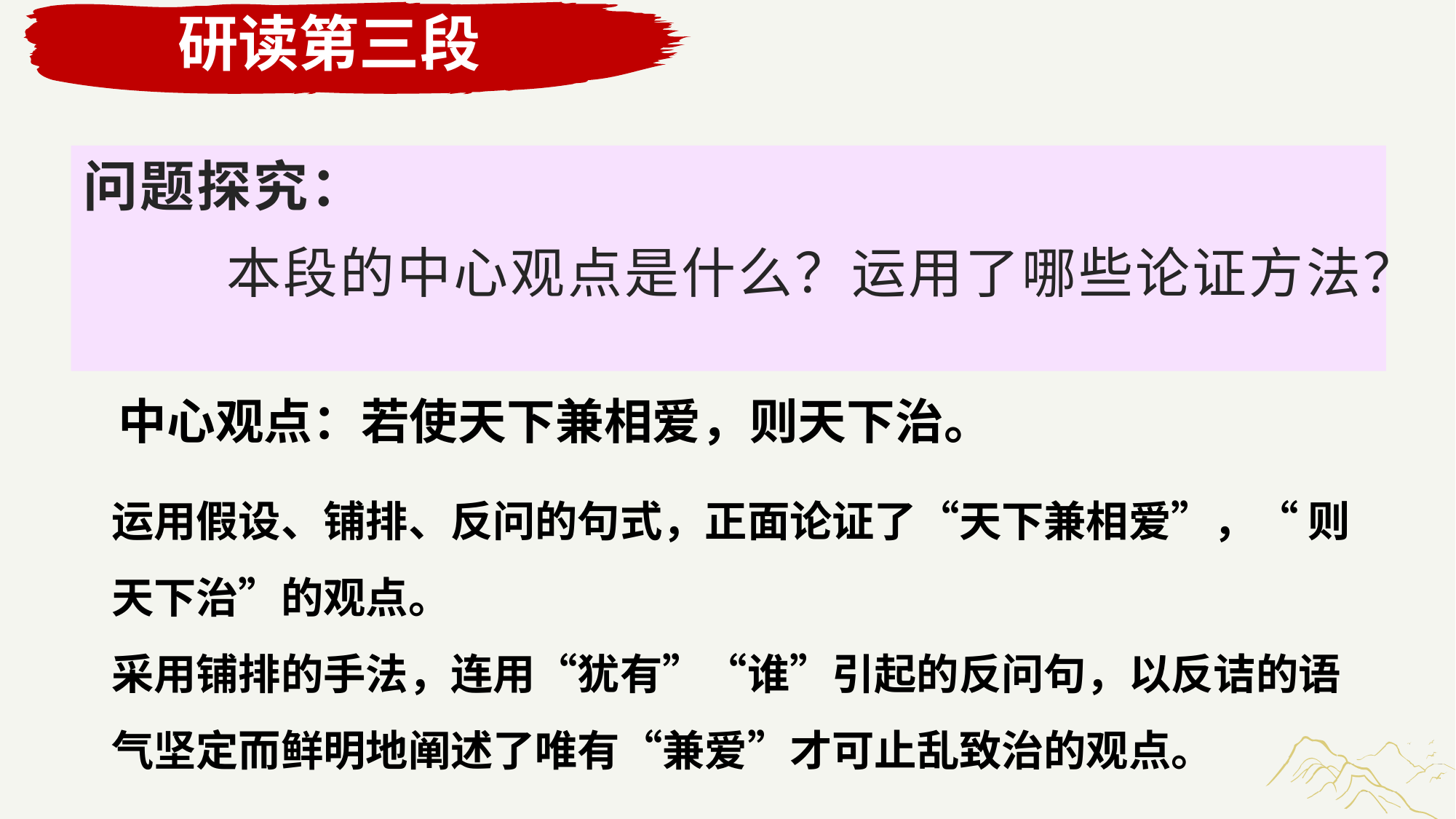

研读第三段
问题探究：
         本段的中心观点是什么？运用了哪些论证方法？
中心观点：若使天下兼相爱，则天下治。
运用假设、铺排、反问的句式，正面论证了“天下兼相爱”，“ 则天下治”的观点。
采用铺排的手法，连用“犹有”“谁”引起的反问句，以反诘的语气坚定而鲜明地阐述了唯有“兼爱”才可止乱致治的观点。